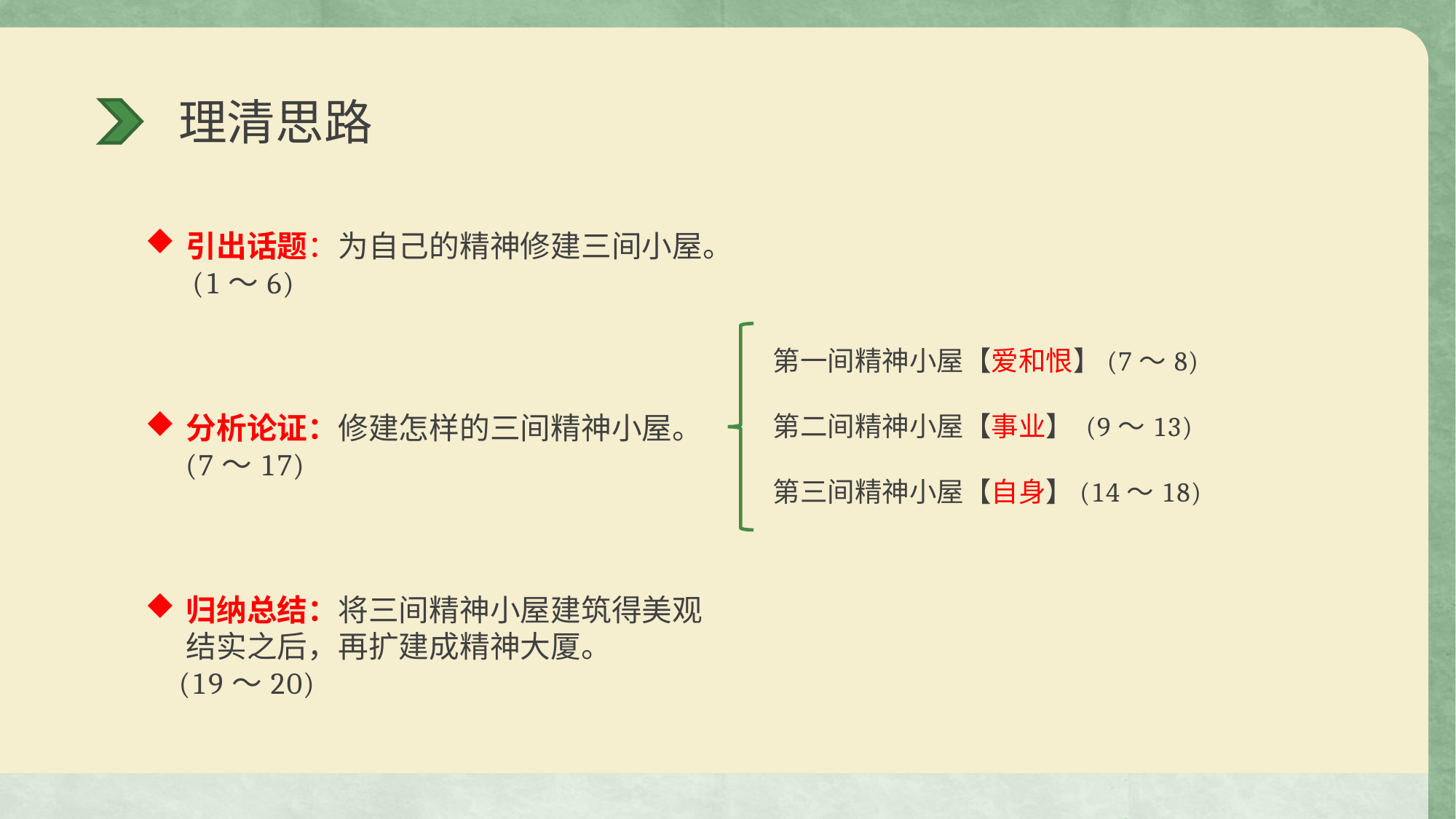

# 理清思路

引出话题：为自己的精神修建三间小屋。
       (1～6)

分析论证：修建怎样的三间精神小屋。
      (7～17)

归纳总结：将三间精神小屋建筑得美观结实之后，再扩建成精神大厦。
     (19～20)

第一间精神小屋【爱和恨】(7～8)

第二间精神小屋【事业】 (9～13)

第三间精神小屋【自身】(14～18)